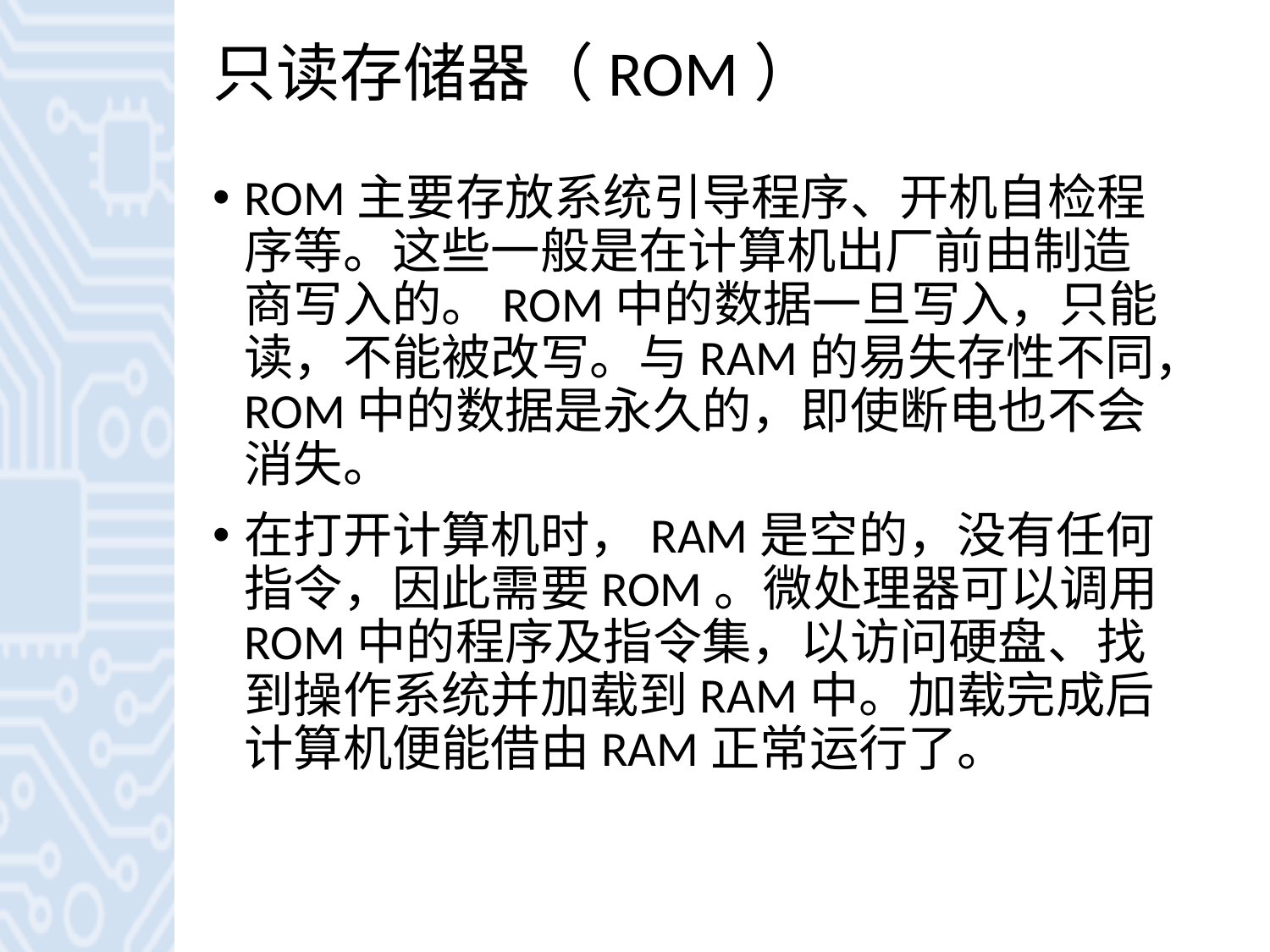

# 只读存储器（ROM）
ROM主要存放系统引导程序、开机自检程序等。这些一般是在计算机出厂前由制造商写入的。ROM中的数据一旦写入，只能读，不能被改写。与RAM的易失存性不同，ROM中的数据是永久的，即使断电也不会消失。
在打开计算机时，RAM是空的，没有任何指令，因此需要ROM。微处理器可以调用ROM中的程序及指令集，以访问硬盘、找到操作系统并加载到RAM中。加载完成后计算机便能借由RAM正常运行了。